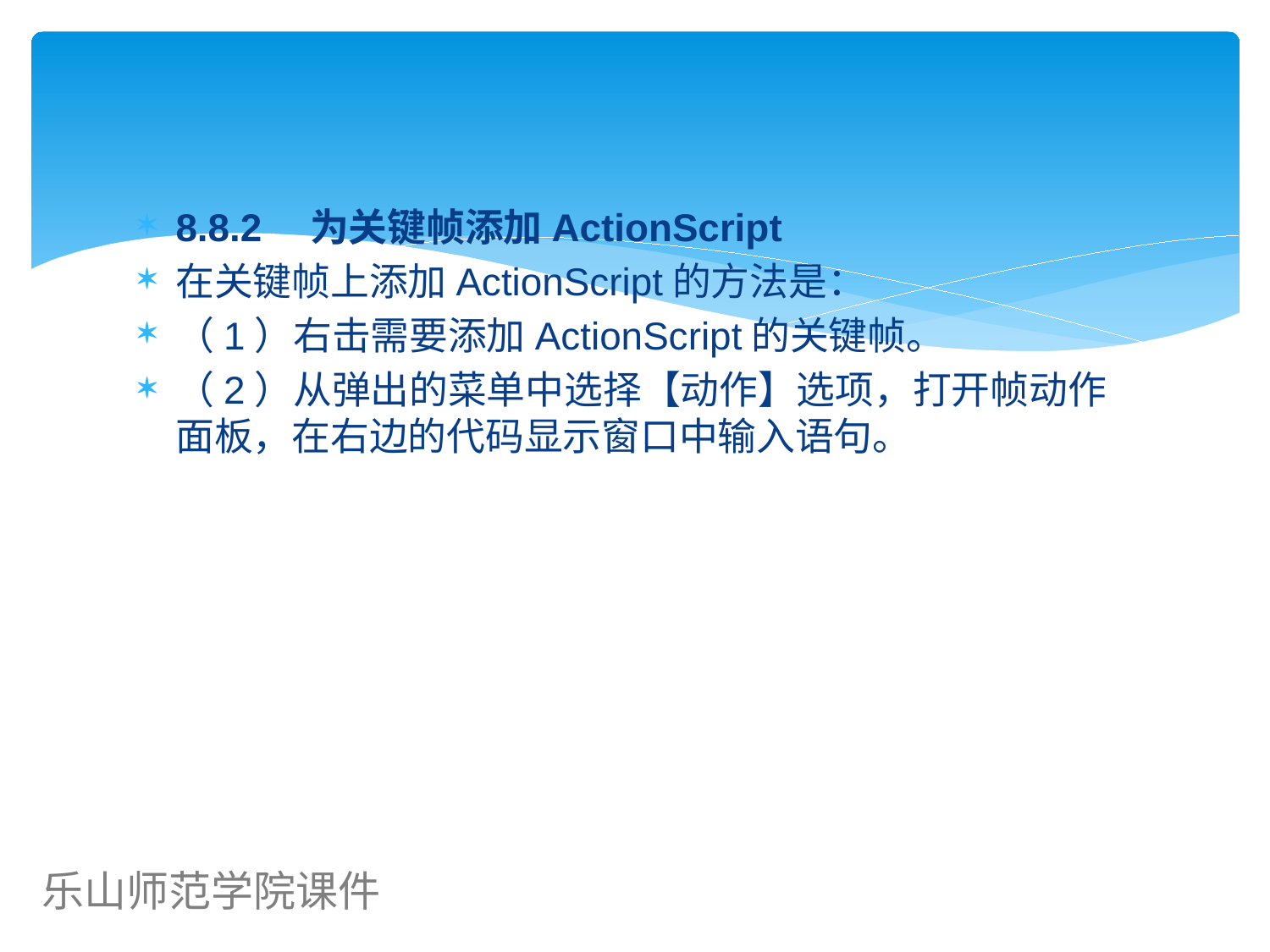

8.8.2　为关键帧添加ActionScript
在关键帧上添加ActionScript的方法是：
（1）右击需要添加ActionScript的关键帧。
（2）从弹出的菜单中选择【动作】选项，打开帧动作面板，在右边的代码显示窗口中输入语句。